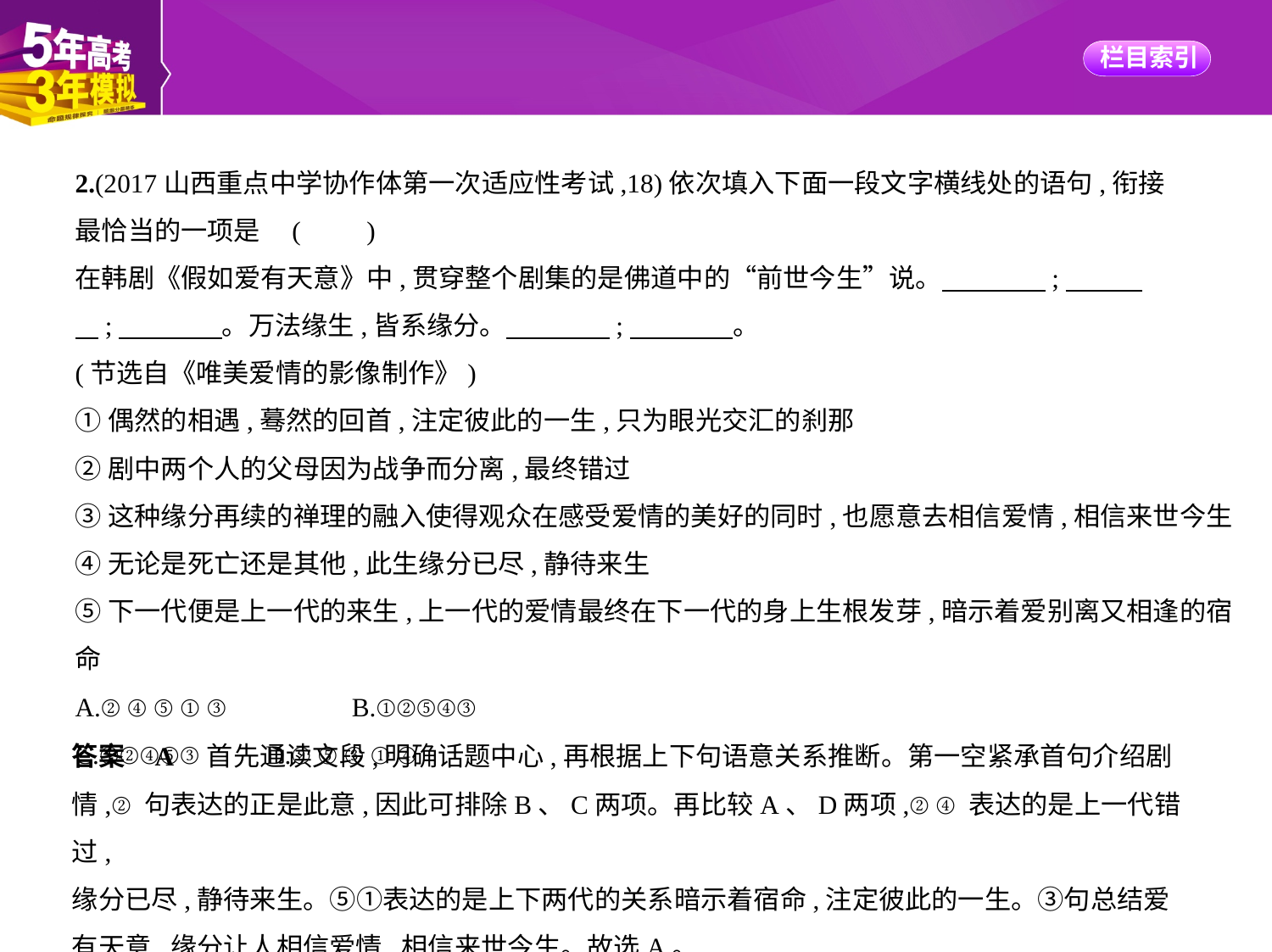

2.(2017山西重点中学协作体第一次适应性考试,18)依次填入下面一段文字横线处的语句,衔接
最恰当的一项是 (　　)
在韩剧《假如爱有天意》中,贯穿整个剧集的是佛道中的“前世今生”说。　　　    ;　　    
    ;　　　    。万法缘生,皆系缘分。　　　    ;　　　    。
(节选自《唯美爱情的影像制作》)
①偶然的相遇,蓦然的回首,注定彼此的一生,只为眼光交汇的刹那
②剧中两个人的父母因为战争而分离,最终错过
③这种缘分再续的禅理的融入使得观众在感受爱情的美好的同时,也愿意去相信爱情,相信来世今生
④无论是死亡还是其他,此生缘分已尽,静待来生
⑤下一代便是上一代的来生,上一代的爱情最终在下一代的身上生根发芽,暗示着爱别离又相逢的宿命
A.②④⑤①③　　　　B.①②⑤④③
C.①②④⑤③　　D.②⑤③①④
答案    A　首先通读文段,明确话题中心,再根据上下句语意关系推断。第一空紧承首句介绍剧
情,②句表达的正是此意,因此可排除B、C两项。再比较A、D两项,②④表达的是上一代错过,
缘分已尽,静待来生。⑤①表达的是上下两代的关系暗示着宿命,注定彼此的一生。③句总结爱
有天意,缘分让人相信爱情,相信来世今生。故选A。